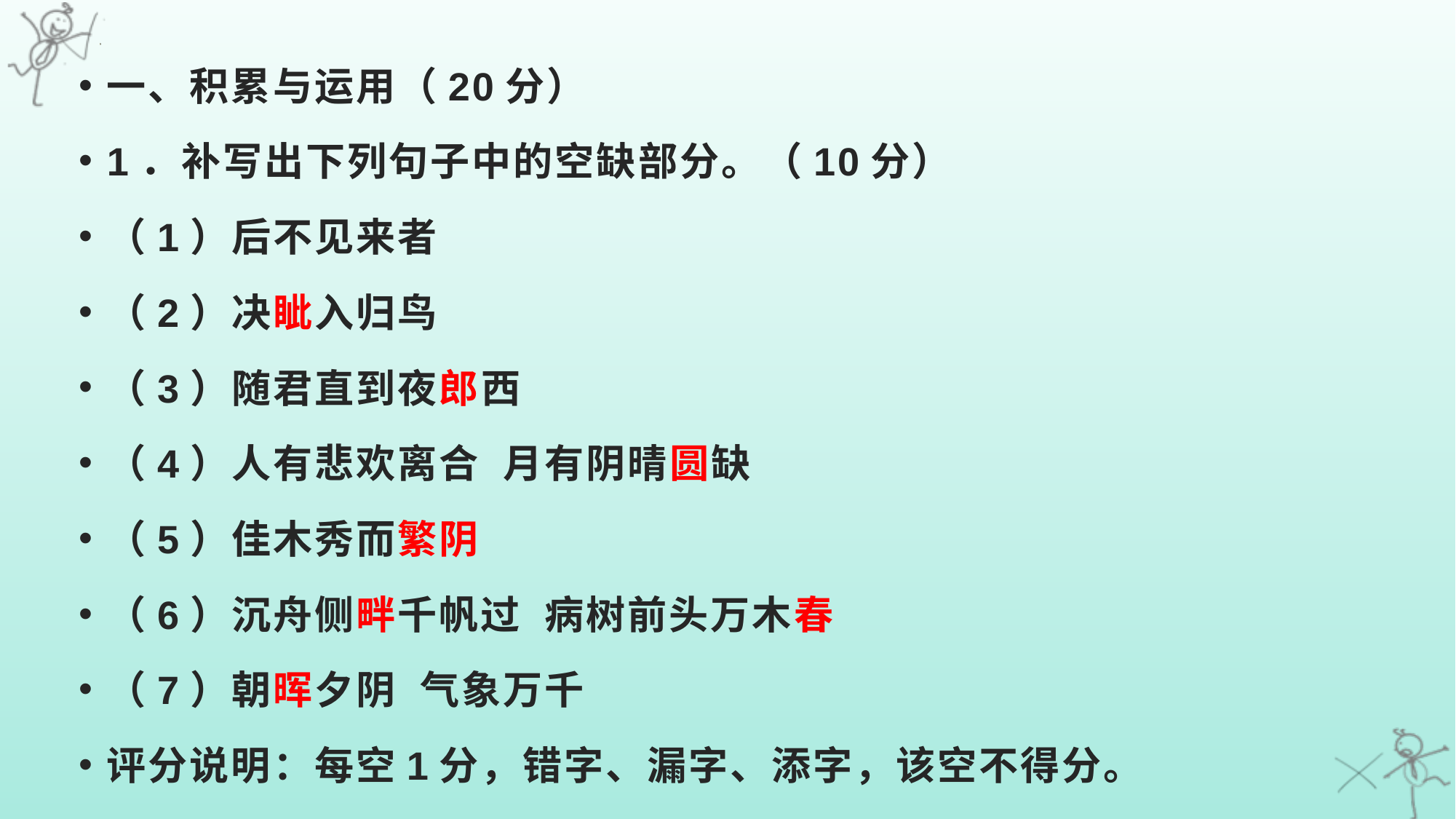

一、积累与运用（20分）
1．补写出下列句子中的空缺部分。（10分）
（1）后不见来者
（2）决眦入归鸟
（3）随君直到夜郎西
（4）人有悲欢离合  月有阴晴圆缺
（5）佳木秀而繁阴
（6）沉舟侧畔千帆过  病树前头万木春
（7）朝晖夕阴  气象万千
评分说明：每空1分，错字、漏字、添字，该空不得分。